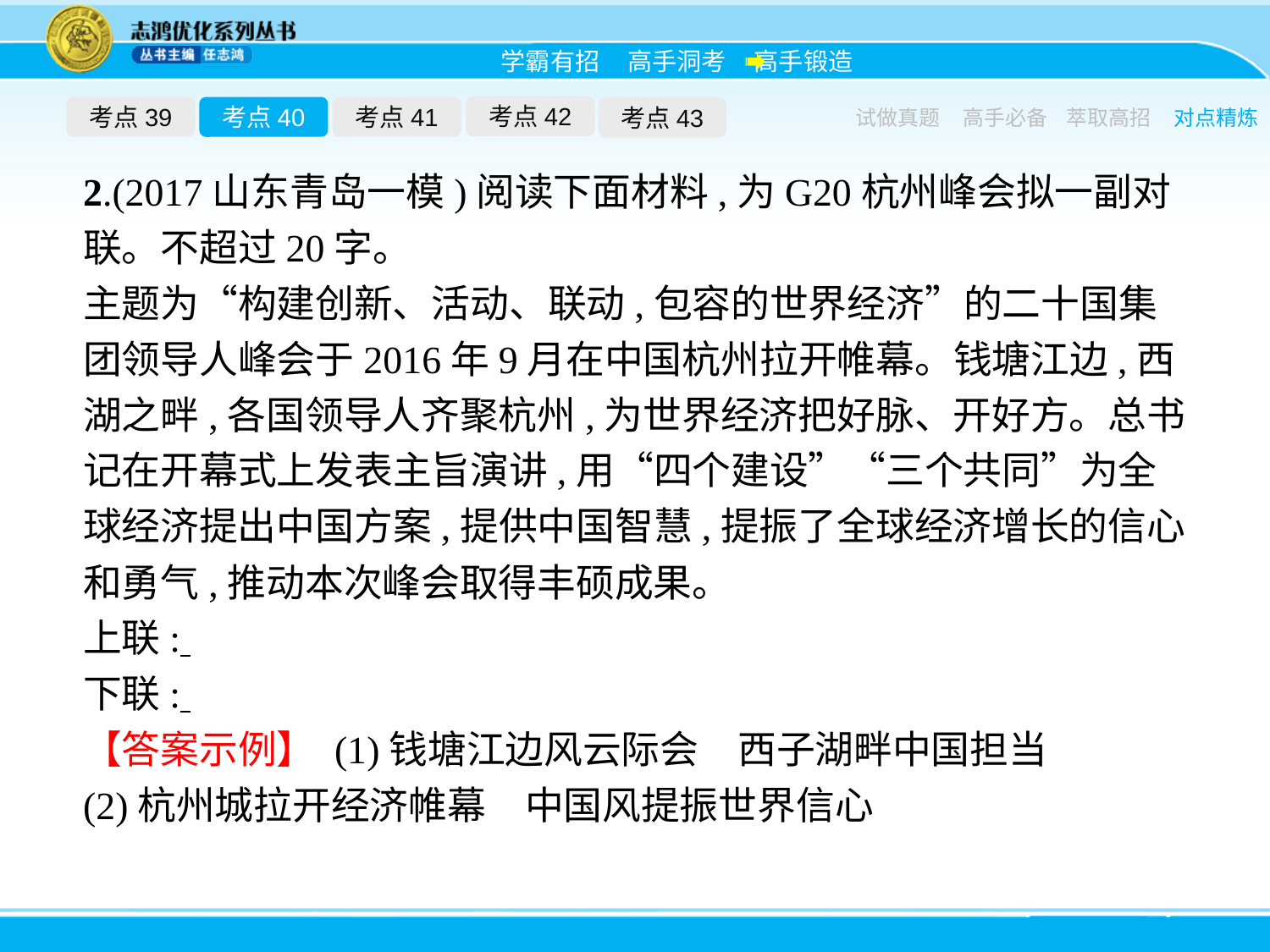

考点42
考点39
考点40
考点41
考点43
试做真题
高手必备
萃取高招
对点精炼
2.(2017山东青岛一模)阅读下面材料,为G20杭州峰会拟一副对联。不超过20字。
主题为“构建创新、活动、联动,包容的世界经济”的二十国集团领导人峰会于2016年9月在中国杭州拉开帷幕。钱塘江边,西湖之畔,各国领导人齐聚杭州,为世界经济把好脉、开好方。总书记在开幕式上发表主旨演讲,用“四个建设”“三个共同”为全球经济提出中国方案,提供中国智慧,提振了全球经济增长的信心和勇气,推动本次峰会取得丰硕成果。
上联:
下联:
【答案示例】 (1)钱塘江边风云际会　西子湖畔中国担当
(2)杭州城拉开经济帷幕　中国风提振世界信心